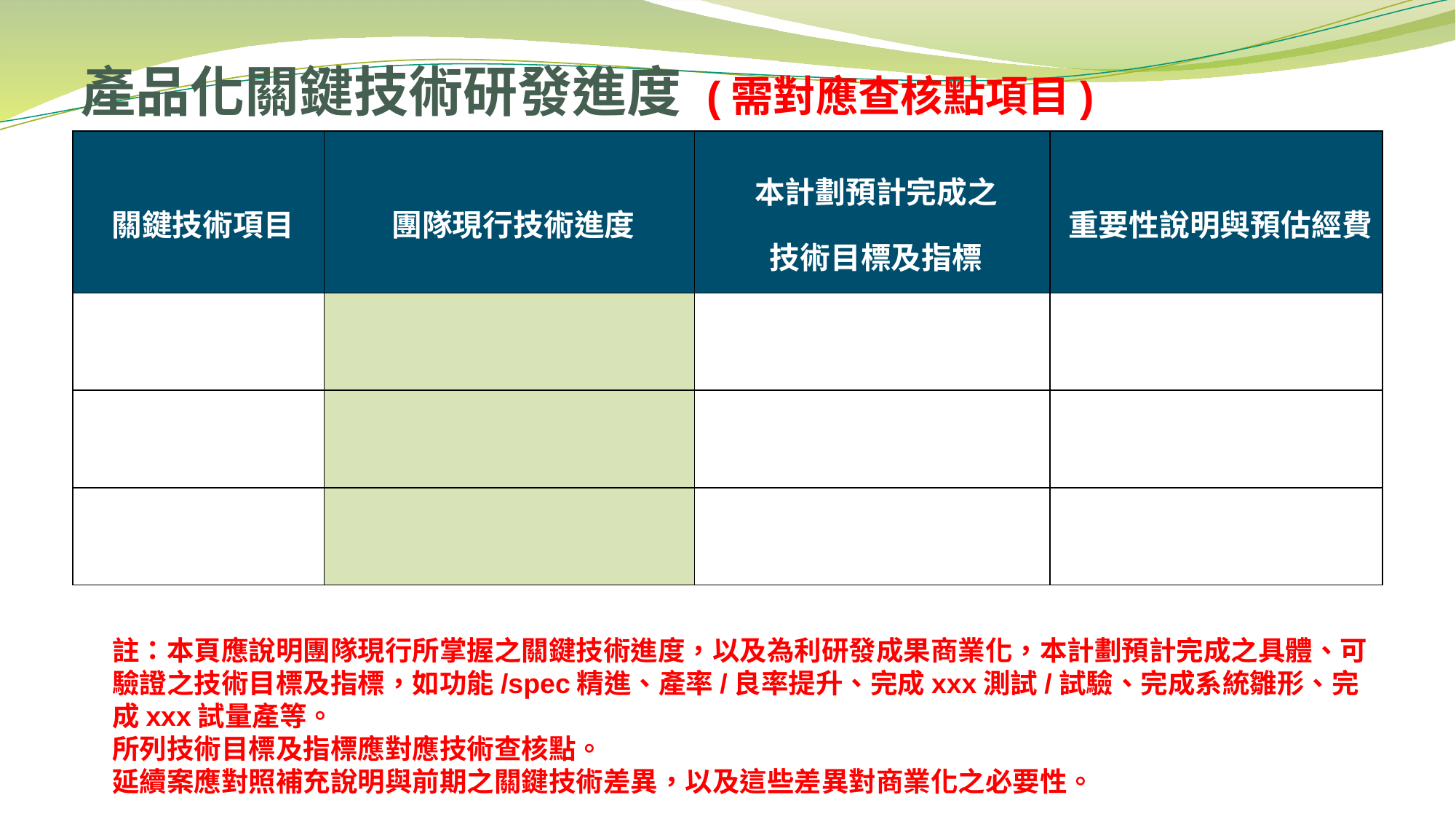

# 產品化關鍵技術研發進度 (需對應查核點項目)
| 關鍵技術項目 | 團隊現行技術進度 | 本計劃預計完成之 技術目標及指標 | 重要性說明與預估經費 |
| --- | --- | --- | --- |
|  |  |  |  |
|  |  |  |  |
|  |  |  |  |

註：本頁應說明團隊現行所掌握之關鍵技術進度，以及為利研發成果商業化，本計劃預計完成之具體、可驗證之技術目標及指標，如功能/spec精進、產率/良率提升、完成xxx測試/試驗、完成系統雛形、完成xxx試量產等。
所列技術目標及指標應對應技術查核點。
延續案應對照補充說明與前期之關鍵技術差異，以及這些差異對商業化之必要性。